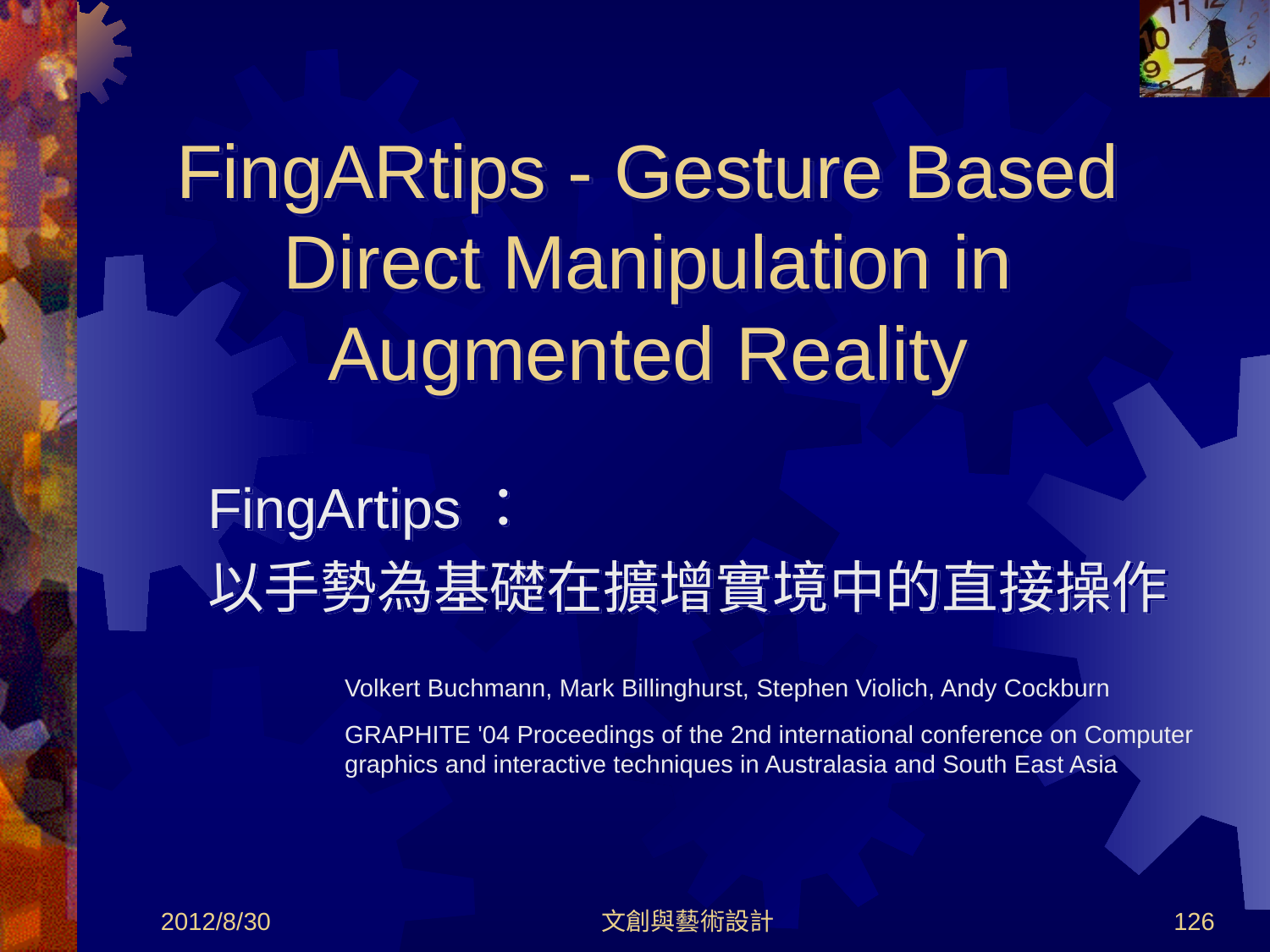

FingARtips - Gesture Based Direct Manipulation in Augmented Reality
FingArtips：
以手勢為基礎在擴增實境中的直接操作
Volkert Buchmann, Mark Billinghurst, Stephen Violich, Andy Cockburn

GRAPHITE '04 Proceedings of the 2nd international conference on Computer
graphics and interactive techniques in Australasia and South East Asia
2012/8/30
文創與藝術設計
126